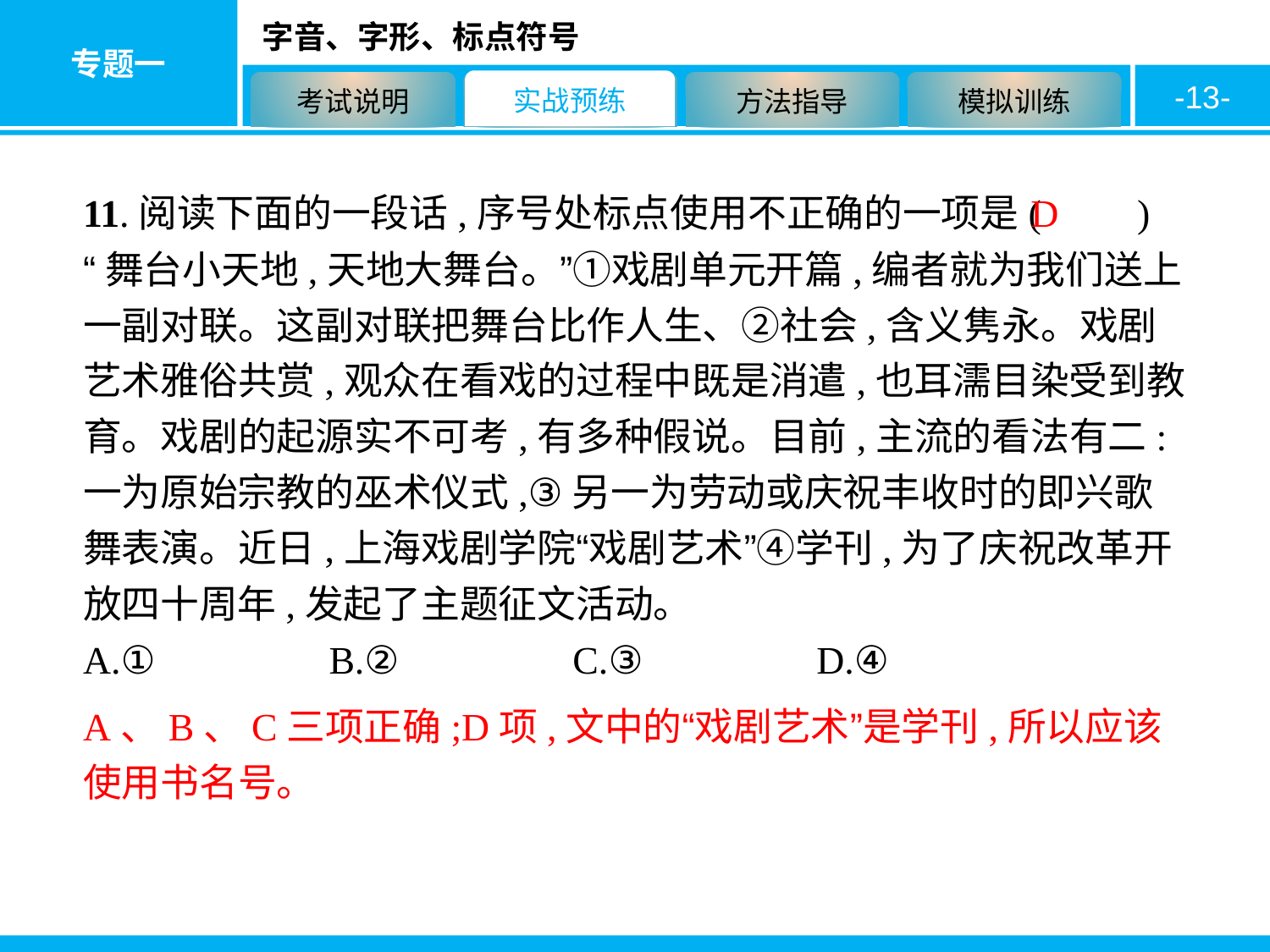

-13-
11.阅读下面的一段话,序号处标点使用不正确的一项是(　　)
“舞台小天地,天地大舞台。”①戏剧单元开篇,编者就为我们送上一副对联。这副对联把舞台比作人生、②社会,含义隽永。戏剧艺术雅俗共赏,观众在看戏的过程中既是消遣,也耳濡目染受到教育。戏剧的起源实不可考,有多种假说。目前,主流的看法有二:一为原始宗教的巫术仪式,③另一为劳动或庆祝丰收时的即兴歌舞表演。近日,上海戏剧学院“戏剧艺术”④学刊,为了庆祝改革开放四十周年,发起了主题征文活动。
A.①　　　　B.②　　　　C.③　　　　D.④
D
A、B、C三项正确;D项,文中的“戏剧艺术”是学刊,所以应该使用书名号。